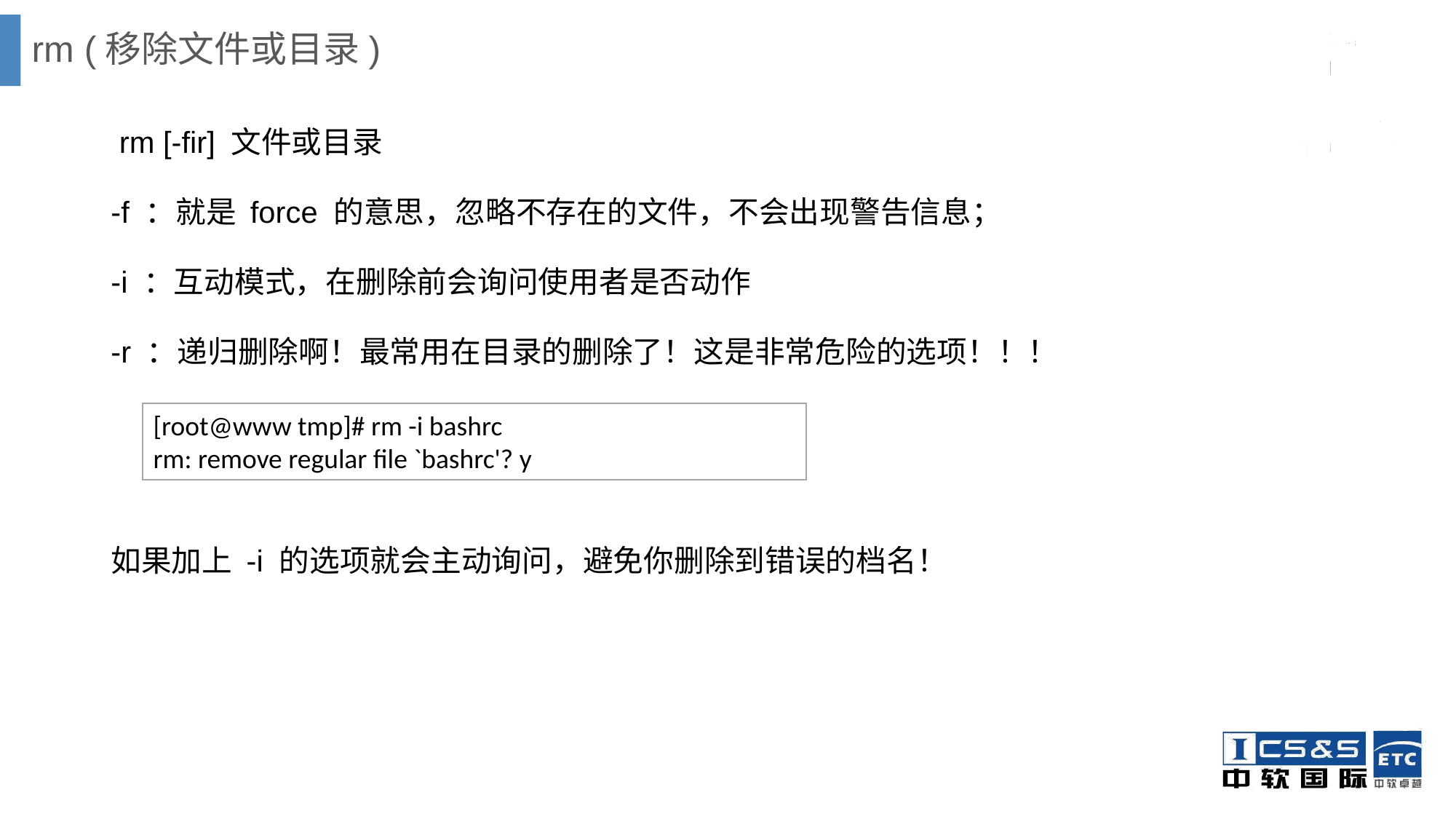

# rm (移除文件或目录)
 rm [-fir] 文件或目录
-f ：就是 force 的意思，忽略不存在的文件，不会出现警告信息；
-i ：互动模式，在删除前会询问使用者是否动作
-r ：递归删除啊！最常用在目录的删除了！这是非常危险的选项！！！

如果加上 -i 的选项就会主动询问，避免你删除到错误的档名！
[root@www tmp]# rm -i bashrc
rm: remove regular file `bashrc'? y